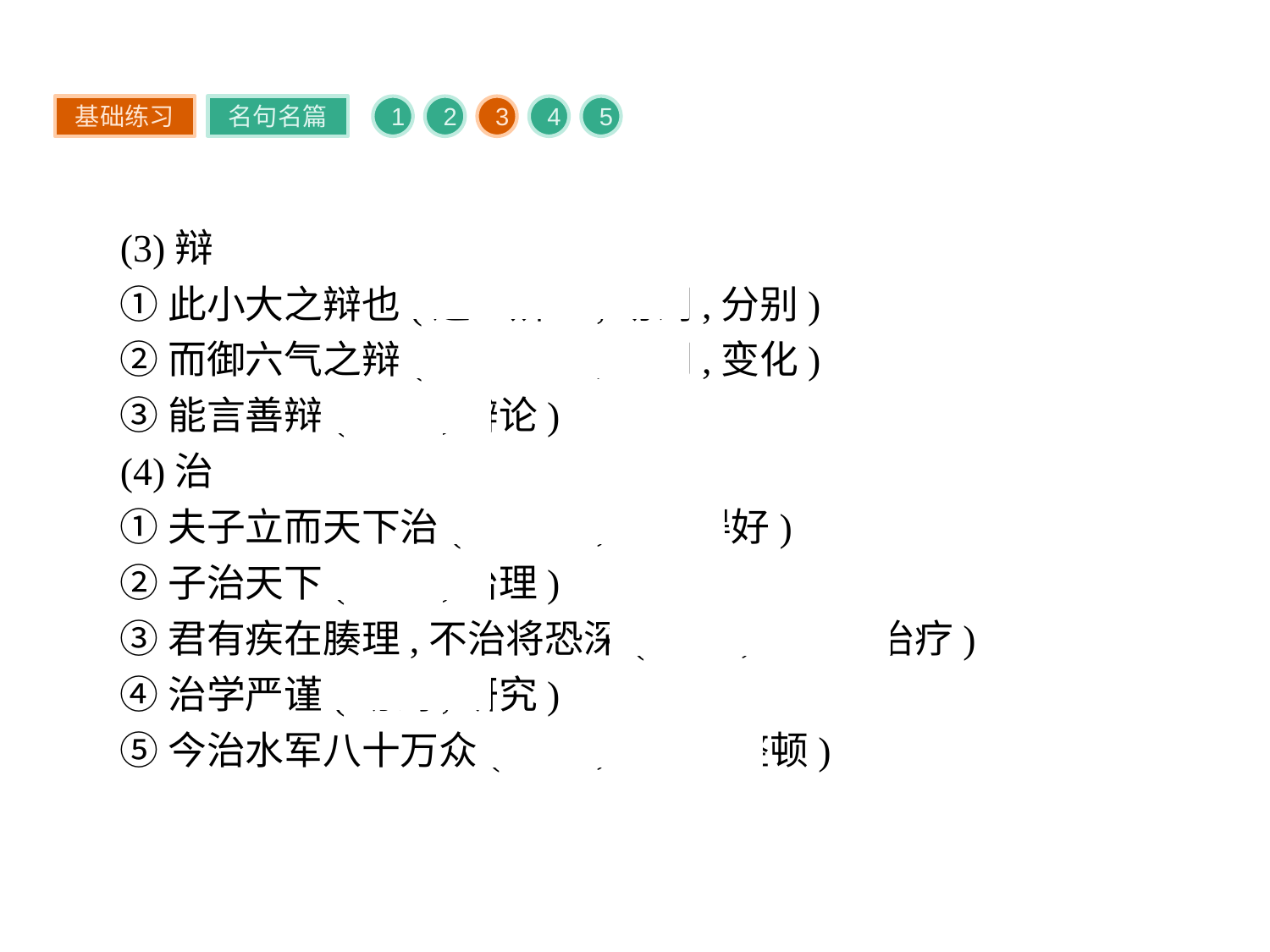

基础练习
名句名篇
1
2
3
4
5
(3)辩
①此小大之辩也(通“辨”,动词,分别)
②而御六气之辩(通“变”,动词,变化)
③能言善辩(动词,辩论)
(4)治
①夫子立而天下治(形容词,治理得好)
②子治天下(动词,治理)
③君有疾在腠理,不治将恐深(动词,医治、治疗)
④治学严谨(动词,研究)
⑤今治水军八十万众(动词,训练、整顿)